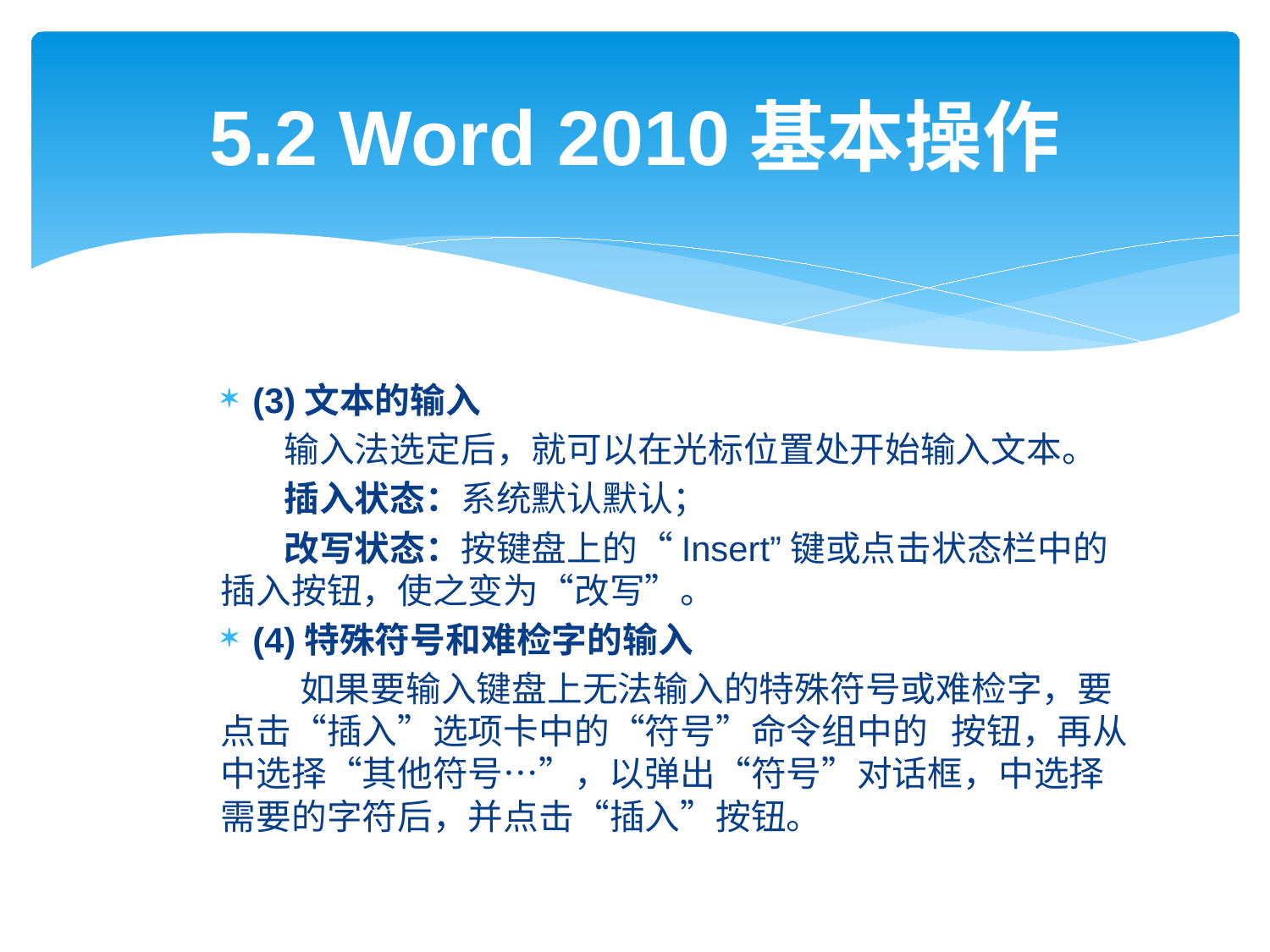

# 5.2 Word 2010基本操作
(3)文本的输入
       输入法选定后，就可以在光标位置处开始输入文本。
       插入状态：系统默认默认；
       改写状态：按键盘上的“Insert”键或点击状态栏中的插入按钮，使之变为“改写”。
(4)特殊符号和难检字的输入
         如果要输入键盘上无法输入的特殊符号或难检字，要点击“插入”选项卡中的“符号”命令组中的   按钮，再从中选择“其他符号…”，以弹出“符号”对话框，中选择需要的字符后，并点击“插入”按钮。